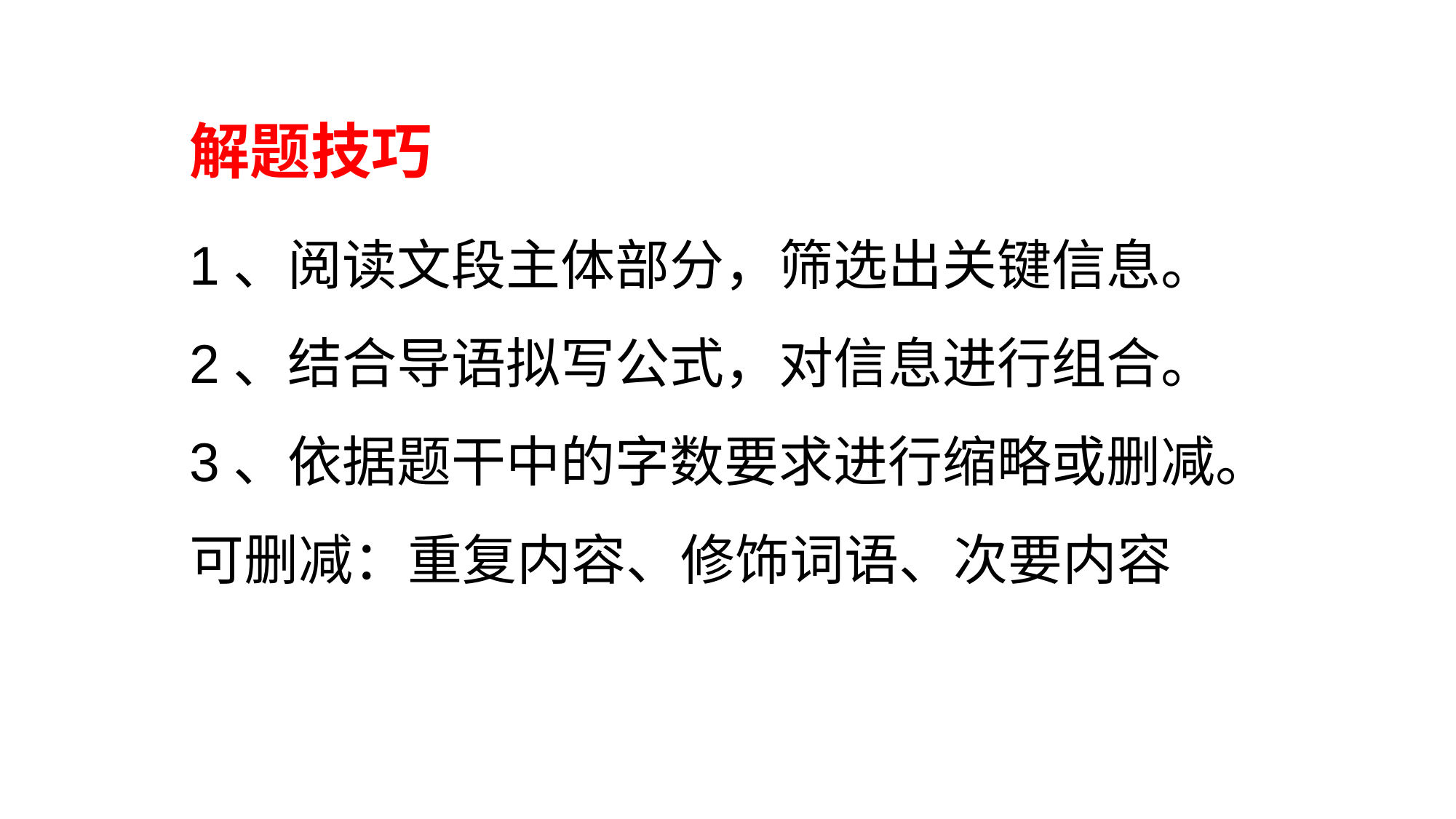

解题技巧
1、阅读文段主体部分，筛选出关键信息。
2、结合导语拟写公式，对信息进行组合。
3、依据题干中的字数要求进行缩略或删减。
可删减：重复内容、修饰词语、次要内容